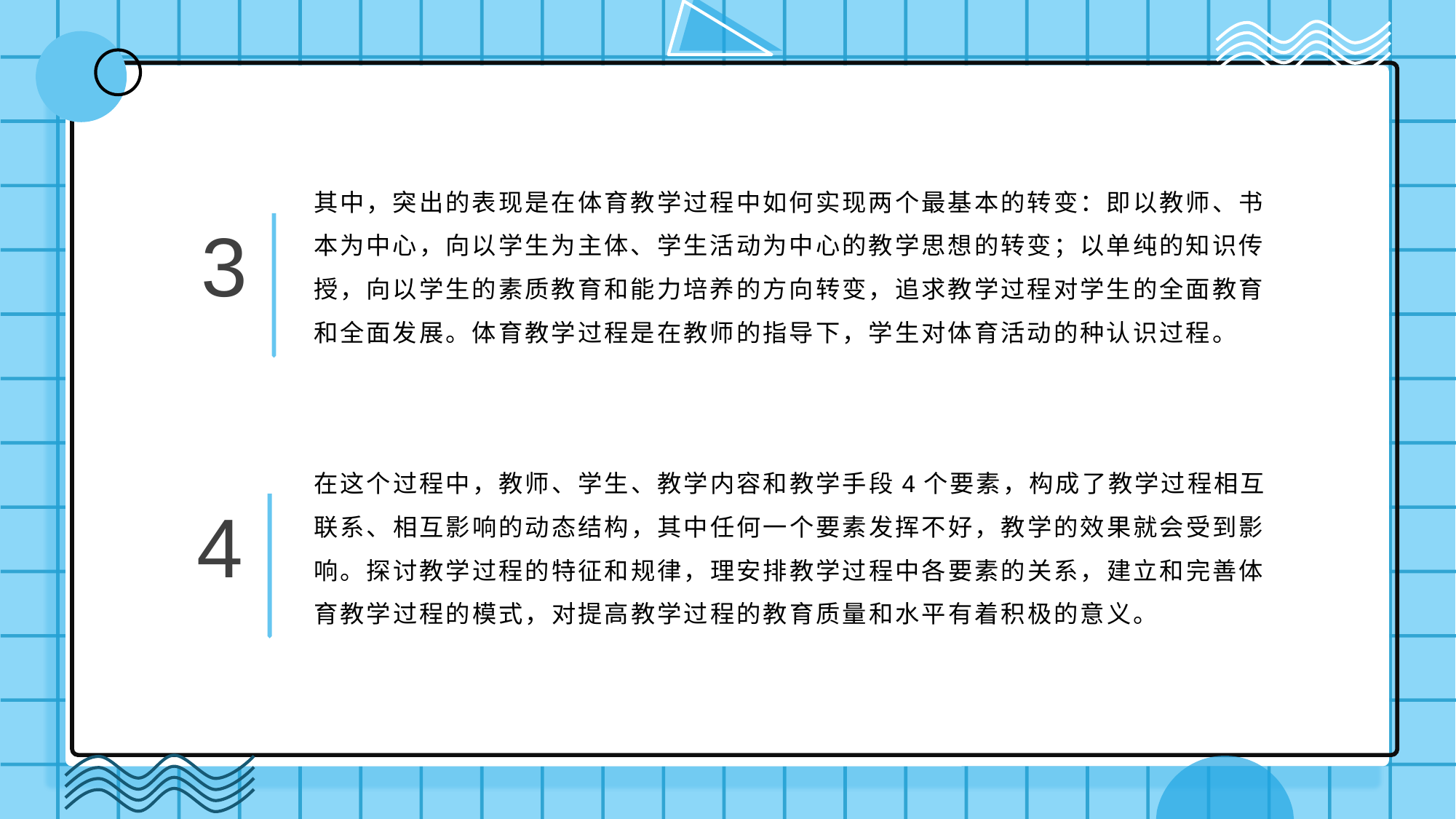

其中，突出的表现是在体育教学过程中如何实现两个最基本的转变：即以教师、书本为中心，向以学生为主体、学生活动为中心的教学思想的转变；以单纯的知识传授，向以学生的素质教育和能力培养的方向转变，追求教学过程对学生的全面教育和全面发展。体育教学过程是在教师的指导下，学生对体育活动的种认识过程。
3

在这个过程中，教师、学生、教学内容和教学手段4个要素，构成了教学过程相互联系、相互影响的动态结构，其中任何一个要素发挥不好，教学的效果就会受到影响。探讨教学过程的特征和规律，理安排教学过程中各要素的关系，建立和完善体育教学过程的模式，对提高教学过程的教育质量和水平有着积极的意义。
4